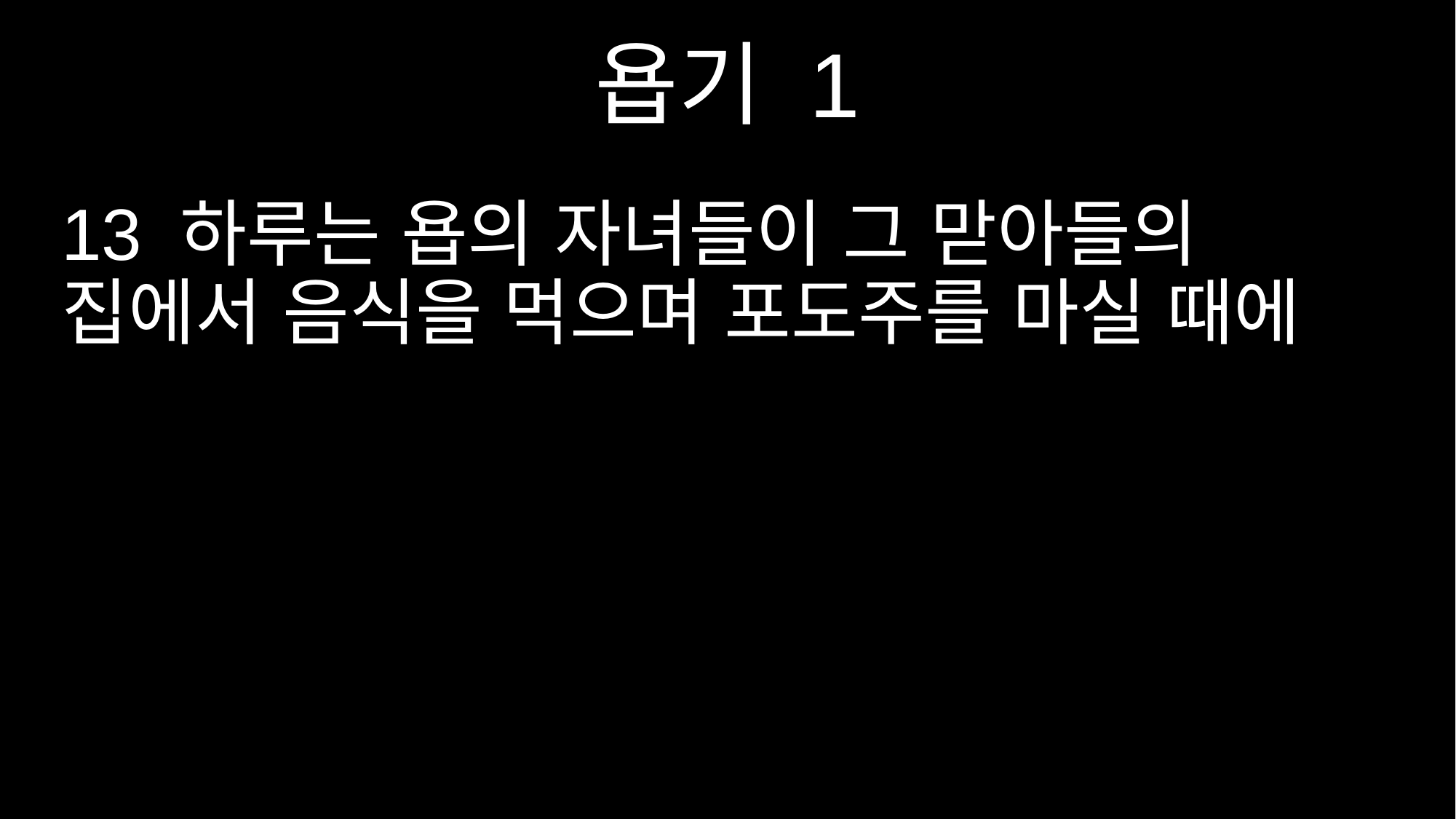

욥기 1
13 하루는 욥의 자녀들이 그 맏아들의 집에서 음식을 먹으며 포도주를 마실 때에